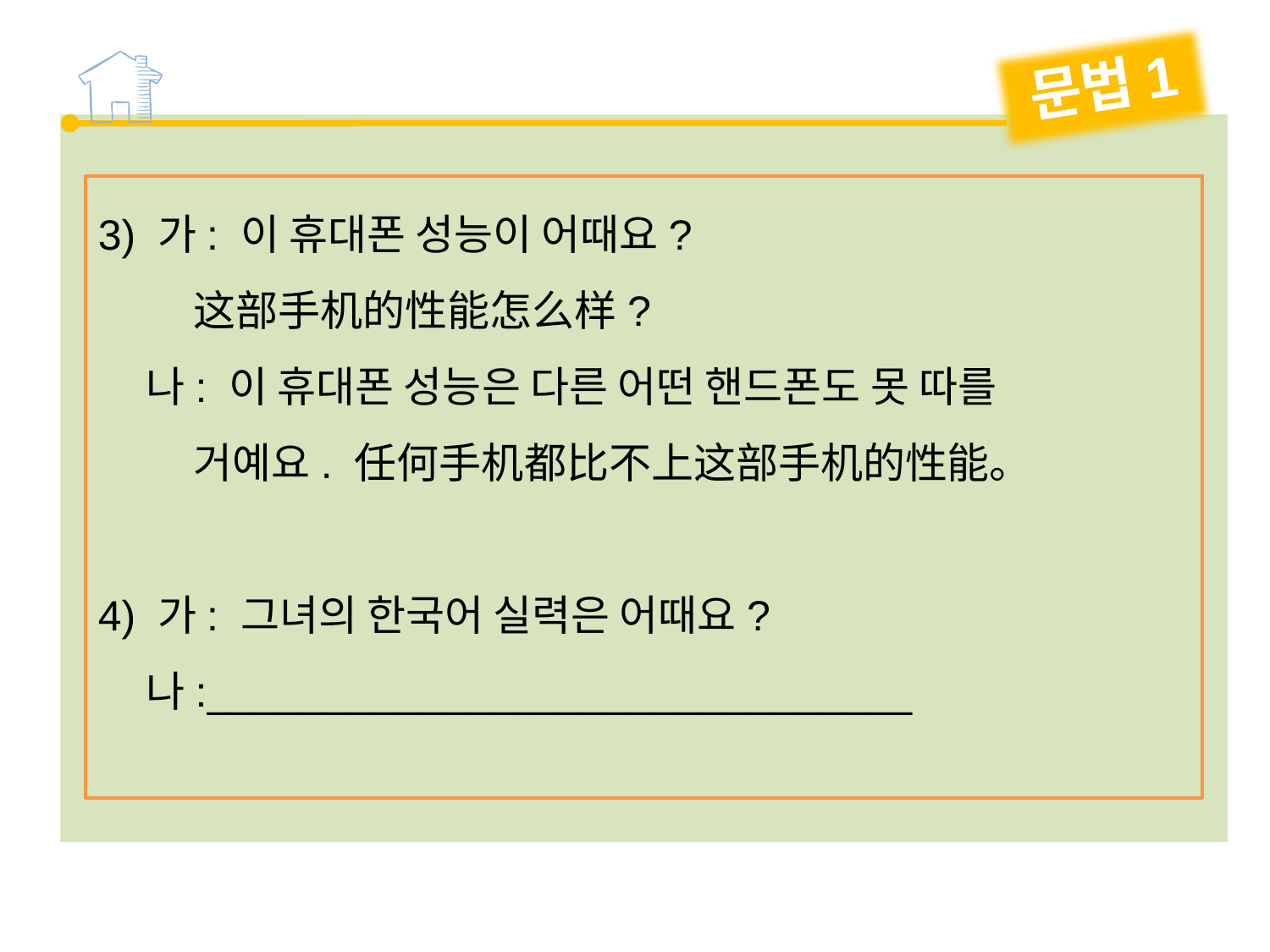

문법1

3) 가: 이 휴대폰 성능이 어때요?
         这部手机的性能怎么样?
    나: 이 휴대폰 성능은 다른 어떤 핸드폰도 못 따를
         거예요. 任何手机都比不上这部手机的性能。

4) 가: 그녀의 한국어 실력은 어때요?
    나:______________________________